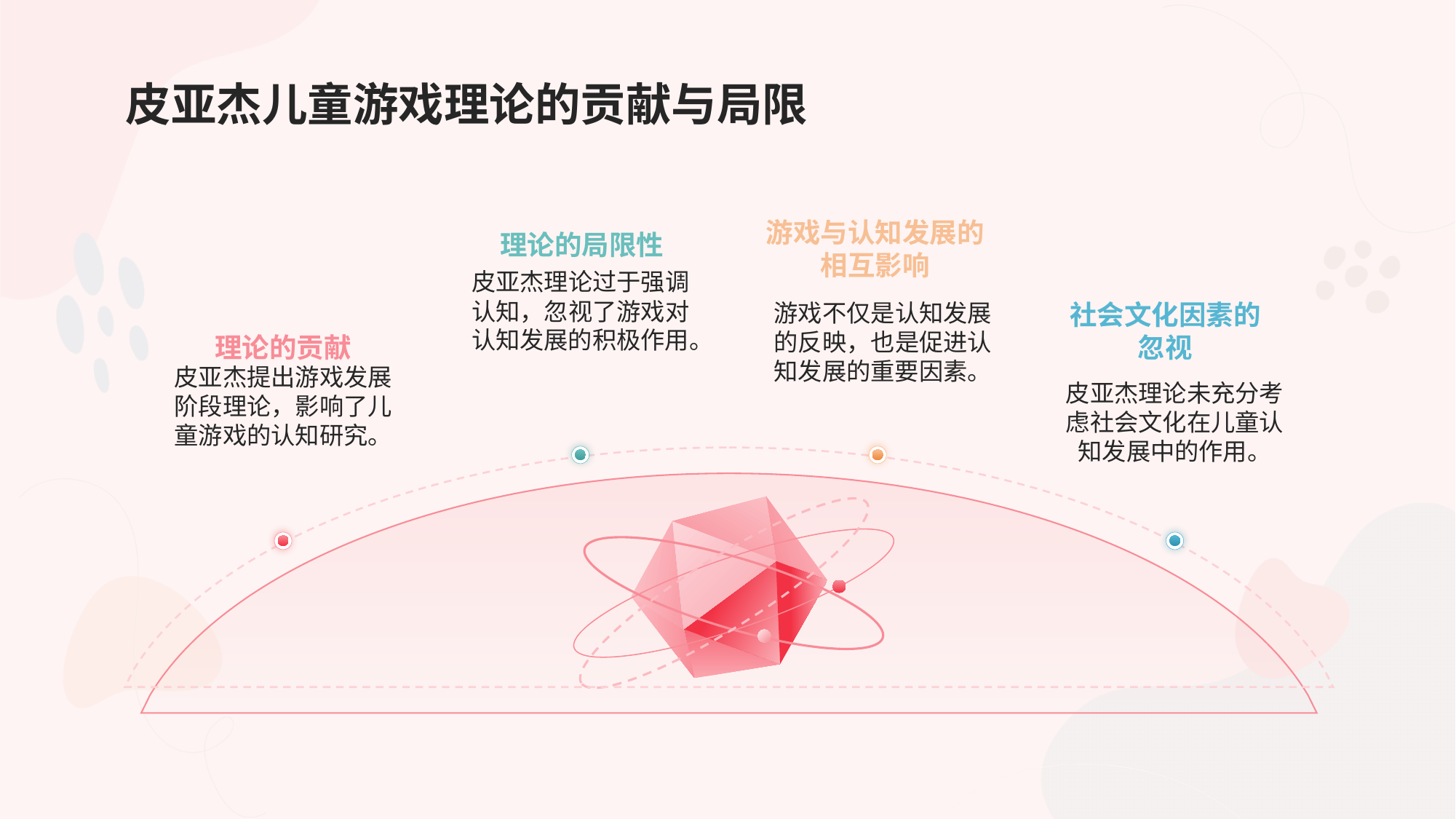

# 皮亚杰儿童游戏理论的贡献与局限
游戏与认知发展的相互影响
理论的局限性
皮亚杰理论过于强调认知，忽视了游戏对认知发展的积极作用。
游戏不仅是认知发展的反映，也是促进认知发展的重要因素。
社会文化因素的忽视
理论的贡献
皮亚杰提出游戏发展阶段理论，影响了儿童游戏的认知研究。
皮亚杰理论未充分考虑社会文化在儿童认知发展中的作用。